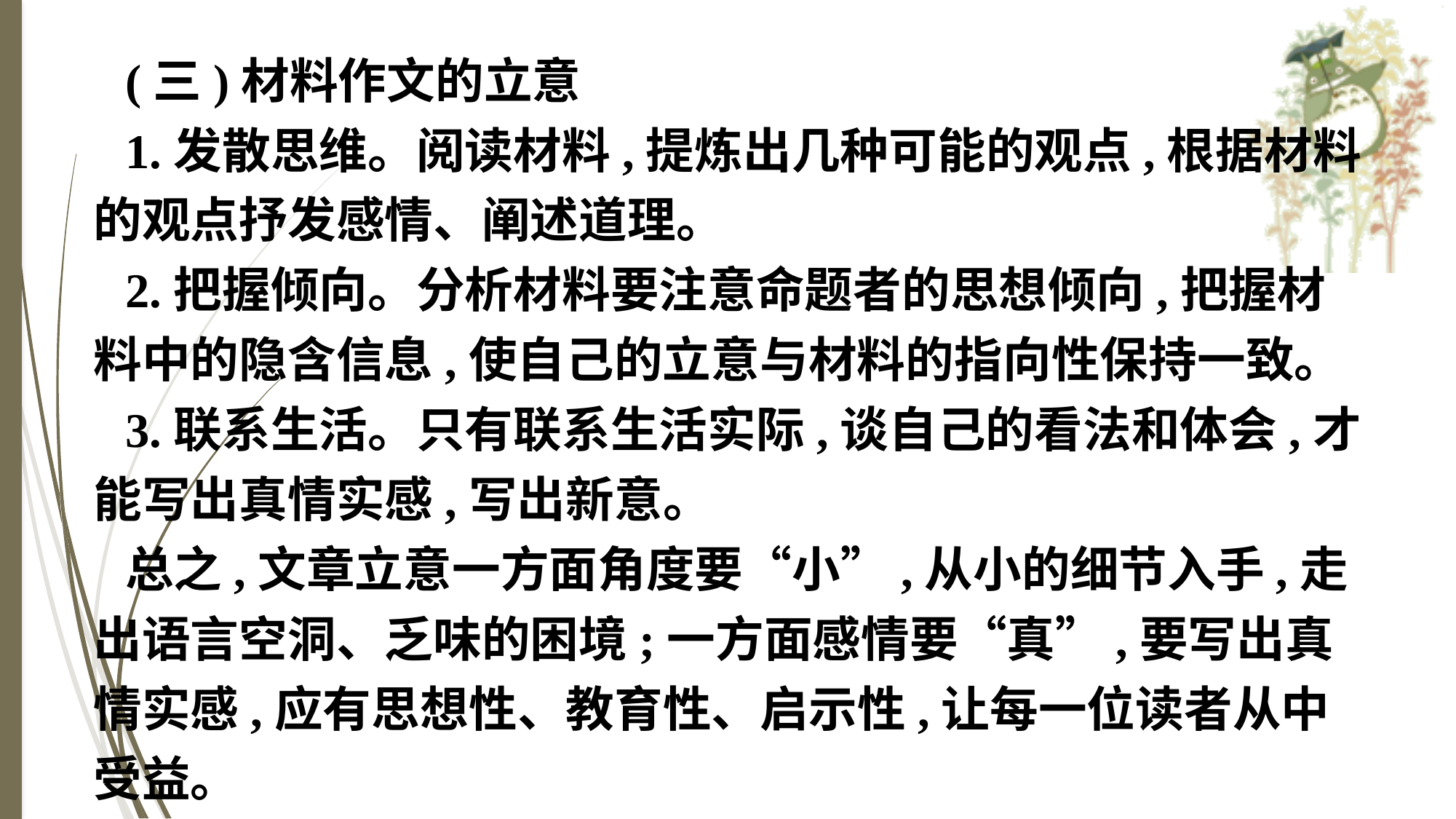

(三)材料作文的立意
1.发散思维。阅读材料,提炼出几种可能的观点,根据材料的观点抒发感情、阐述道理。
2.把握倾向。分析材料要注意命题者的思想倾向,把握材料中的隐含信息,使自己的立意与材料的指向性保持一致。
3.联系生活。只有联系生活实际,谈自己的看法和体会,才能写出真情实感,写出新意。
总之,文章立意一方面角度要“小”,从小的细节入手,走出语言空洞、乏味的困境;一方面感情要“真”,要写出真情实感,应有思想性、教育性、启示性,让每一位读者从中受益。